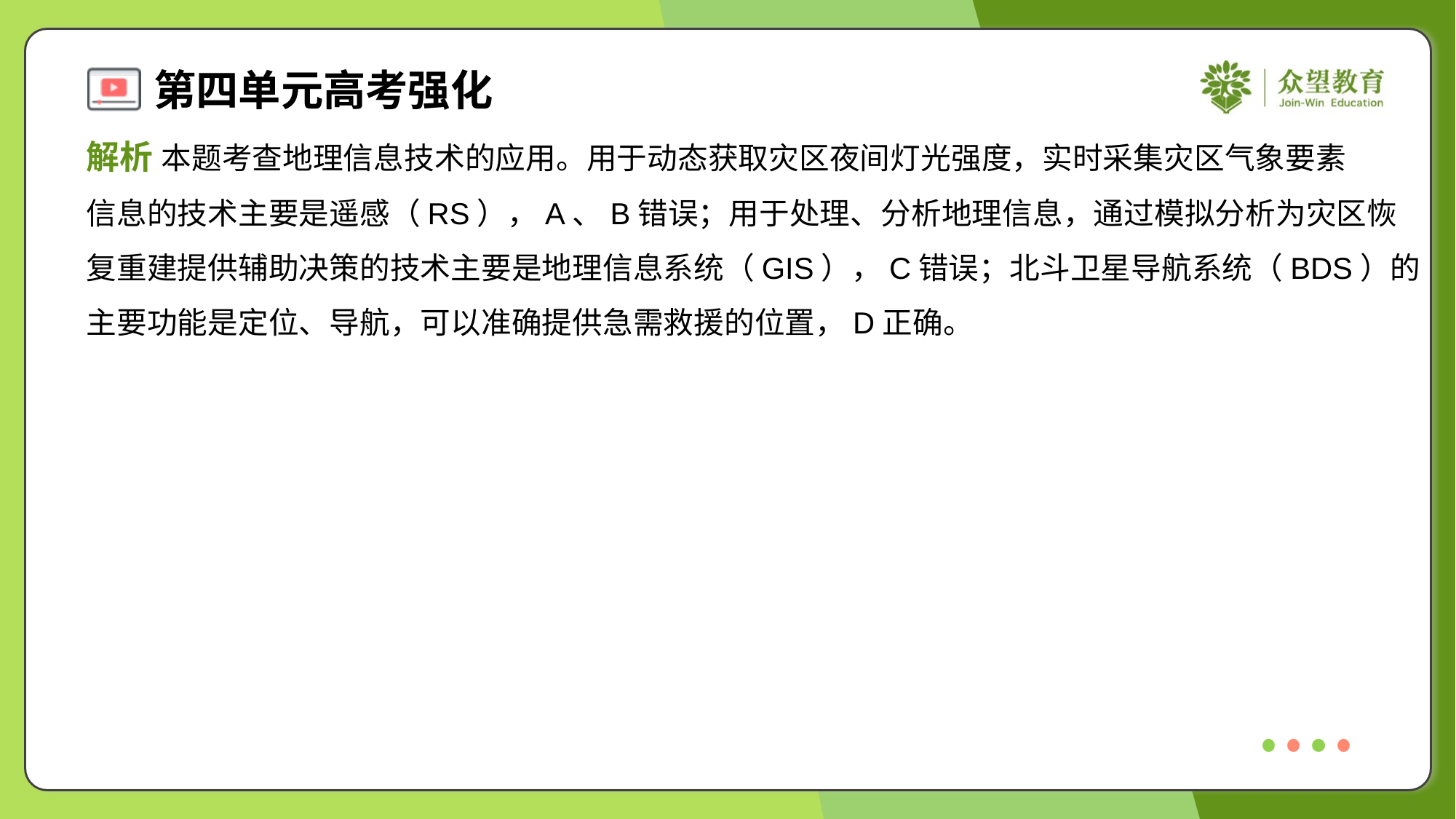

解析 本题考查地理信息技术的应用。用于动态获取灾区夜间灯光强度，实时采集灾区气象要素
信息的技术主要是遥感（RS），A、B错误；用于处理、分析地理信息，通过模拟分析为灾区恢
复重建提供辅助决策的技术主要是地理信息系统（GIS），C错误；北斗卫星导航系统（BDS）的
主要功能是定位、导航，可以准确提供急需救援的位置，D正确。